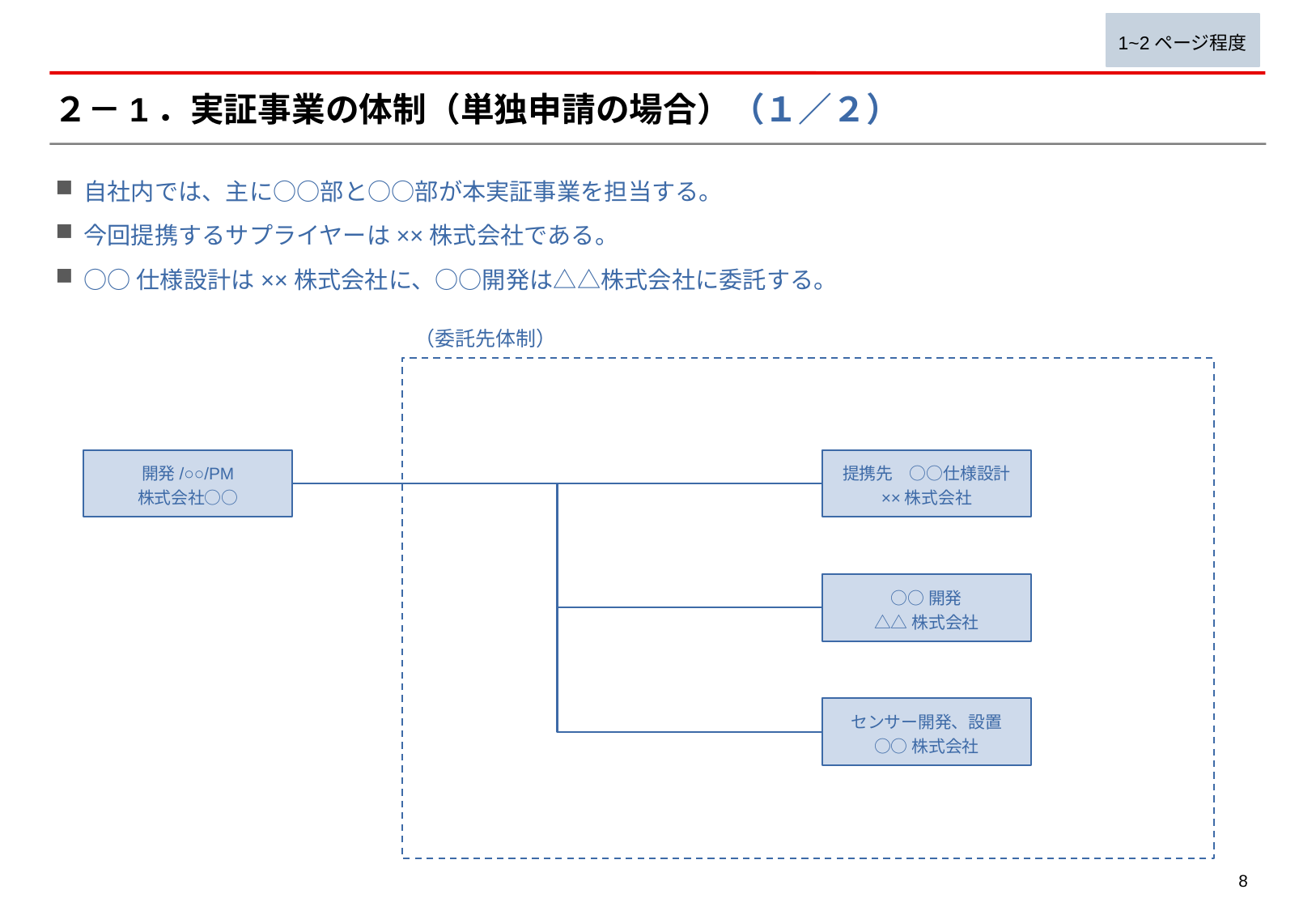

1~2ページ程度
# ２－1．実証事業の体制（単独申請の場合）（１／２）
自社内では、主に○○部と○○部が本実証事業を担当する。
今回提携するサプライヤーは××株式会社である。
○○仕様設計は××株式会社に、○○開発は△△株式会社に委託する。
（委託先体制）

開発/○○/PM
株式会社○○
提携先　○○仕様設計
××株式会社
○○開発
△△株式会社
センサー開発、設置
○○株式会社